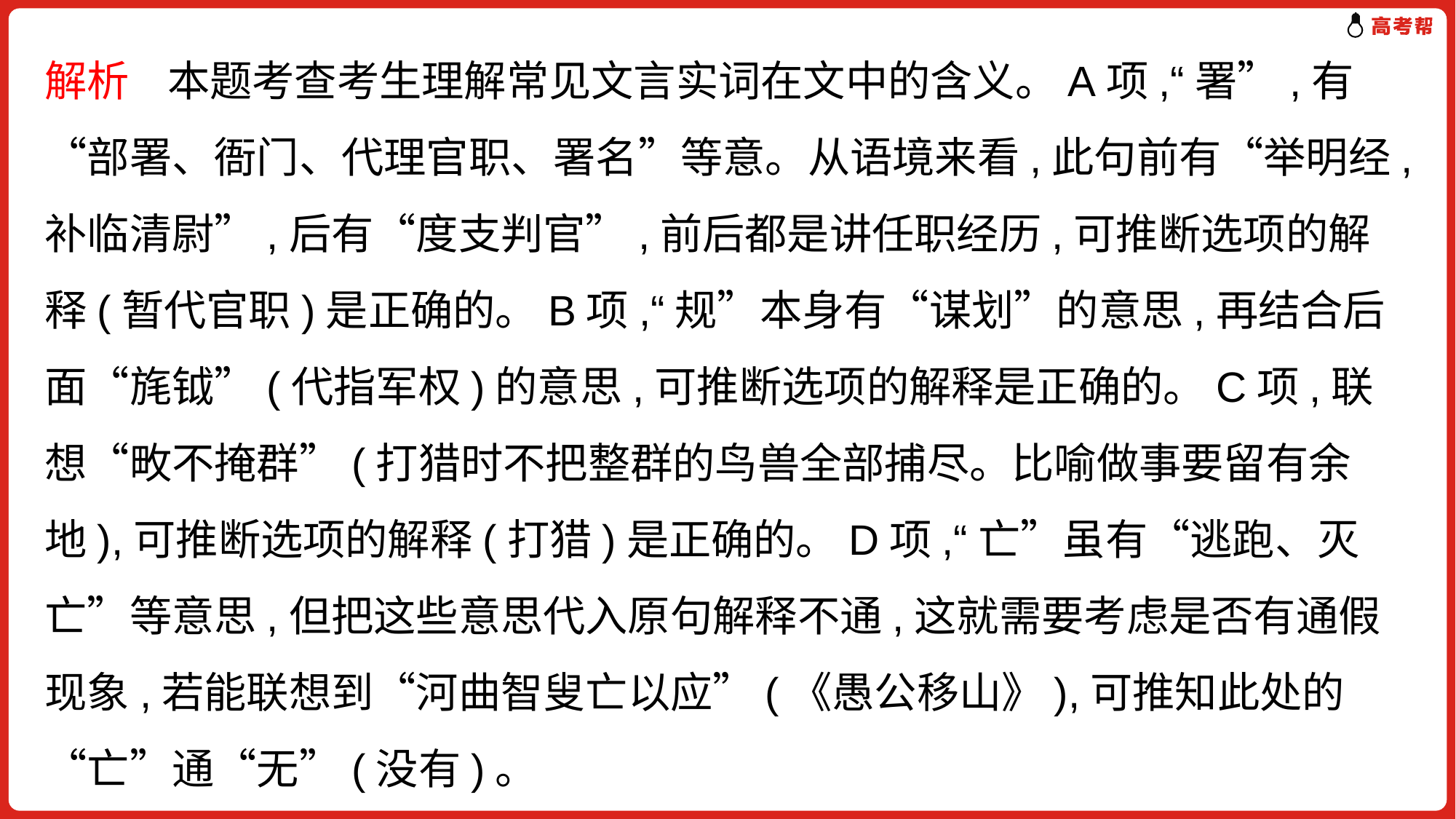

解析    本题考查考生理解常见文言实词在文中的含义。A项,“署”,有“部署、衙门、代理官职、署名”等意。从语境来看,此句前有“举明经,补临清尉”,后有“度支判官”,前后都是讲任职经历,可推断选项的解释(暂代官职)是正确的。B项,“规”本身有“谋划”的意思,再结合后面“旄钺”(代指军权)的意思,可推断选项的解释是正确的。C项,联想“畋不掩群”(打猎时不把整群的鸟兽全部捕尽。比喻做事要留有余地),可推断选项的解释(打猎)是正确的。D项,“亡”虽有“逃跑、灭亡”等意思,但把这些意思代入原句解释不通,这就需要考虑是否有通假现象,若能联想到“河曲智叟亡以应”(《愚公移山》),可推知此处的“亡”通“无”(没有)。
答案       D